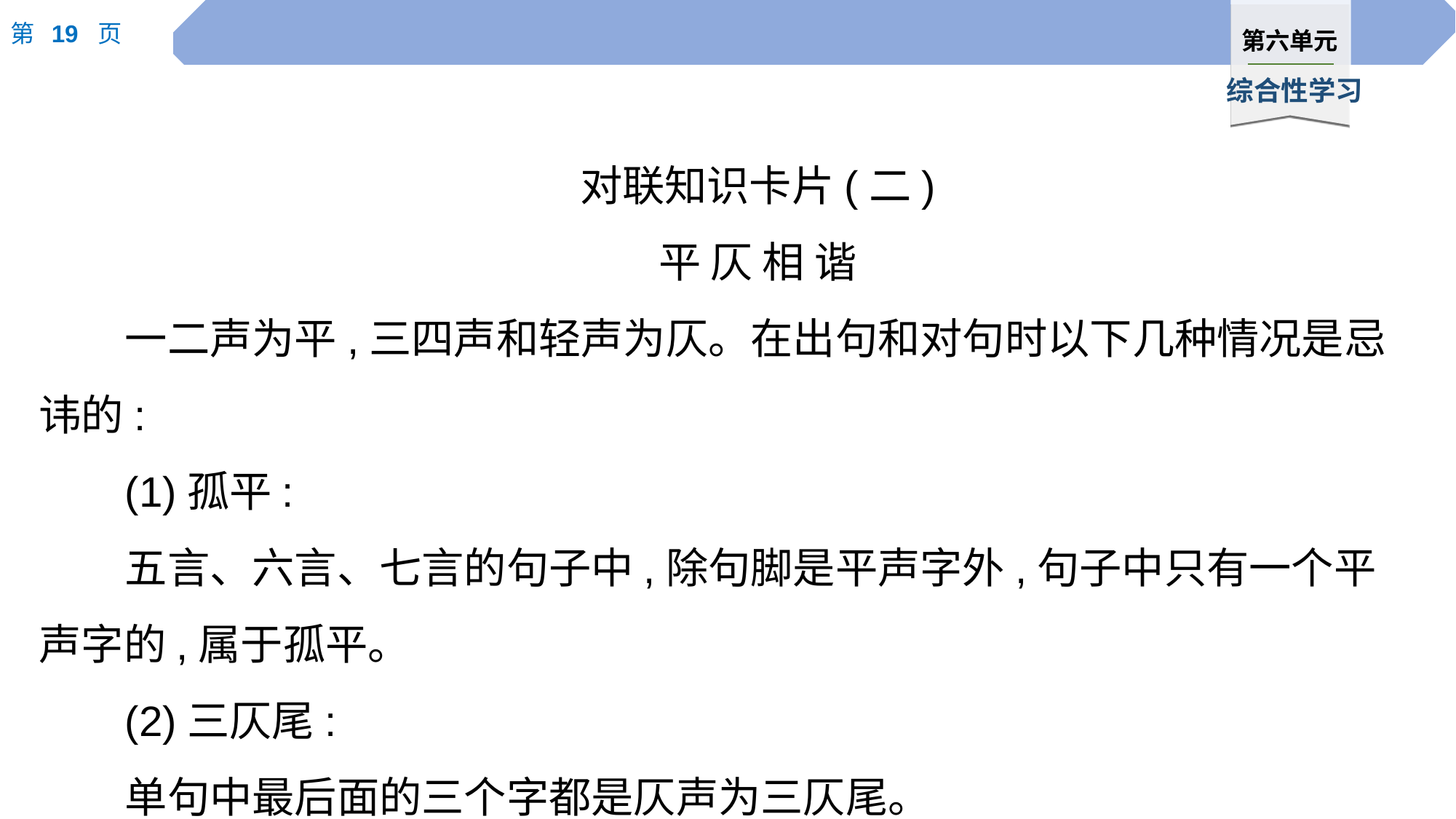

对联知识卡片(二)
平 仄 相 谐
一二声为平,三四声和轻声为仄。在出句和对句时以下几种情况是忌讳的:
(1)孤平:
五言、六言、七言的句子中,除句脚是平声字外,句子中只有一个平声字的,属于孤平。
(2)三仄尾:
单句中最后面的三个字都是仄声为三仄尾。